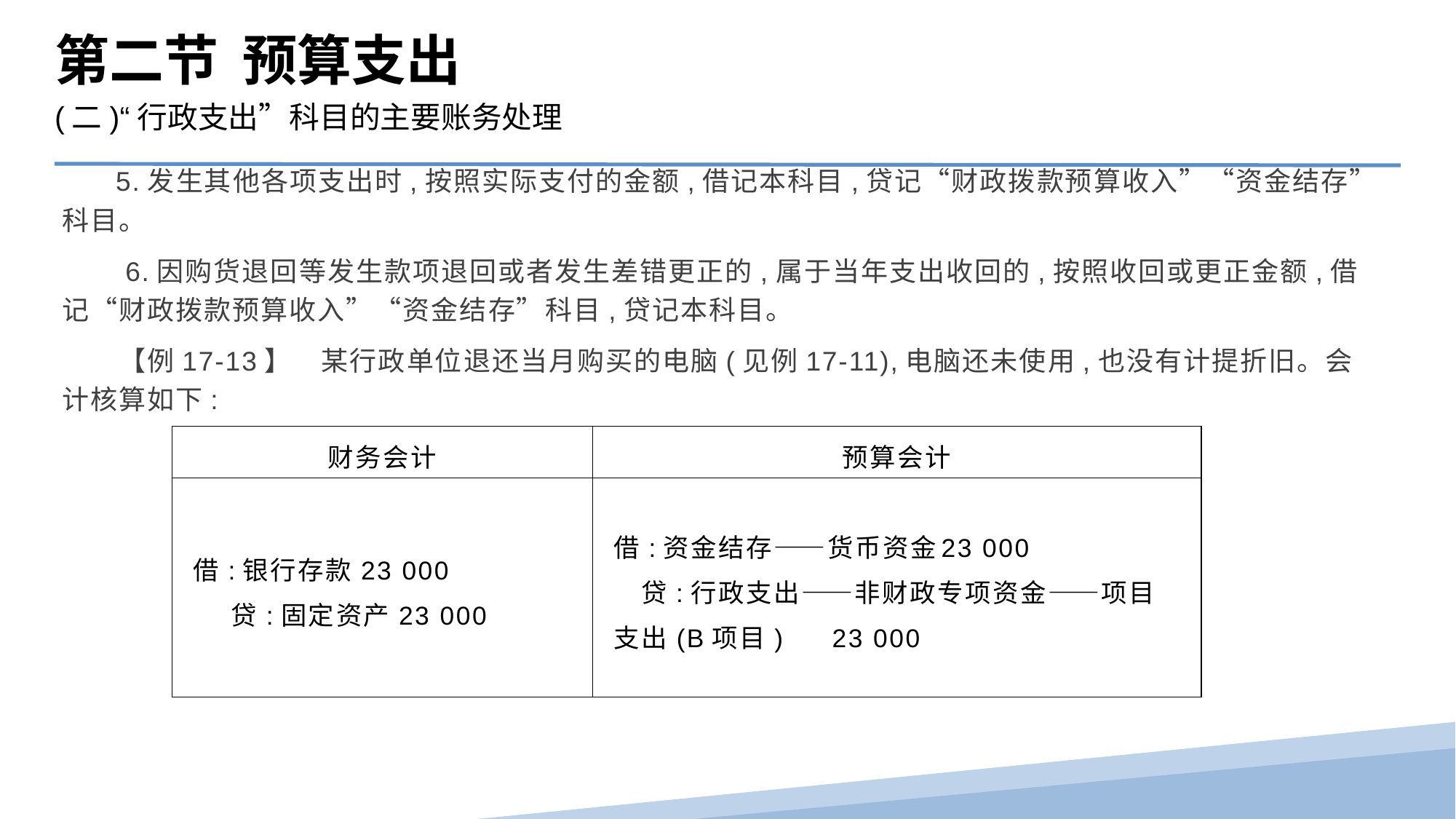

第二节  预算支出
(二)“行政支出”科目的主要账务处理
      5.发生其他各项支出时,按照实际支付的金额,借记本科目,贷记“财政拨款预算收入”“资金结存”科目。
　　6.因购货退回等发生款项退回或者发生差错更正的,属于当年支出收回的,按照收回或更正金额,借记“财政拨款预算收入”“资金结存”科目,贷记本科目。
　　【例17-13】　某行政单位退还当月购买的电脑(见例17-11),电脑还未使用,也没有计提折旧。会计核算如下:
| 财务会计 | 预算会计 |
| --- | --- |
| 借:银行存款23 000 贷:固定资产23 000 | 借:资金结存——货币资金 23 000 贷:行政支出——非财政专项资金——项目支出(B项目) 23 000 |